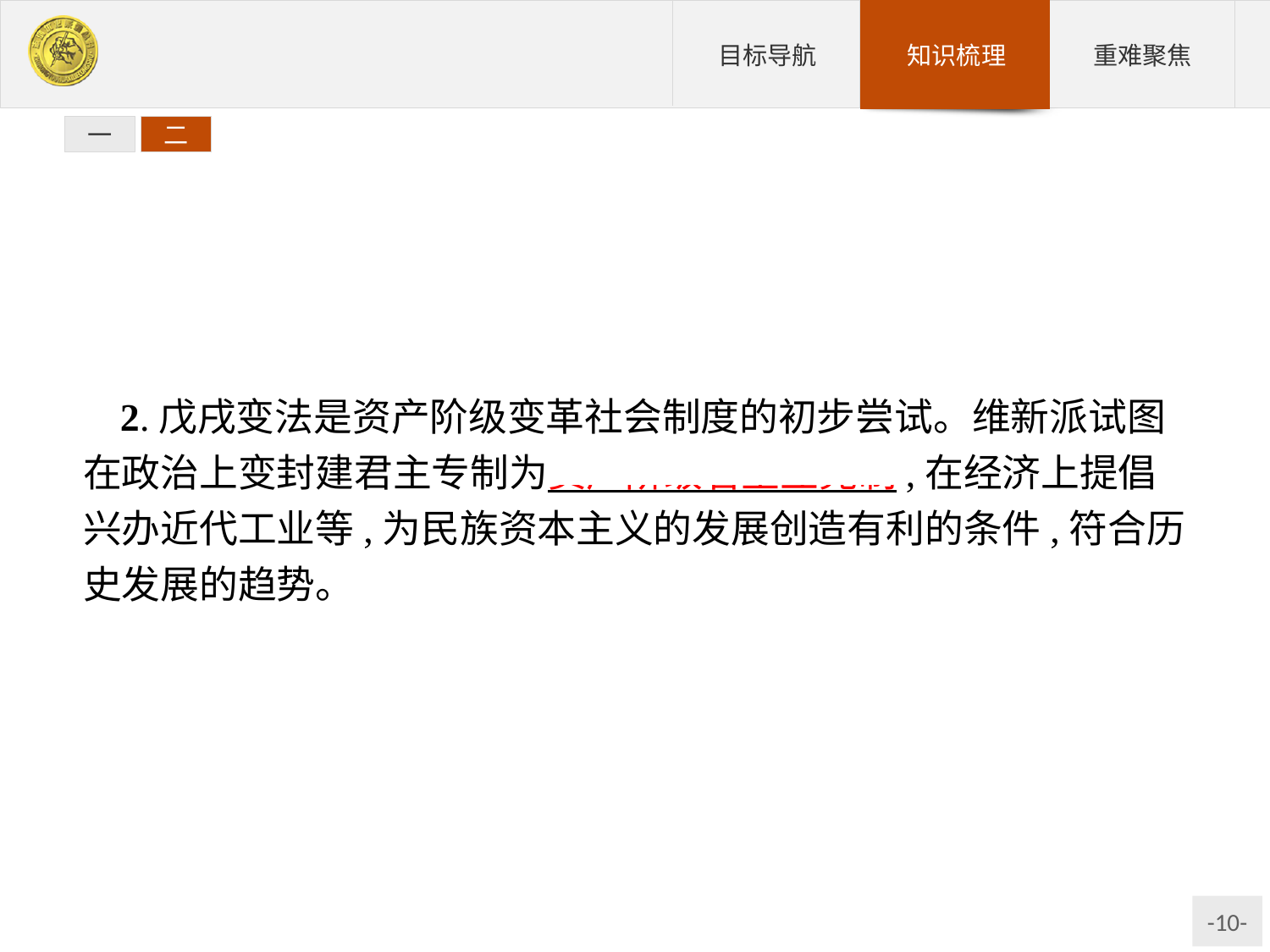

一
二
2.戊戌变法是资产阶级变革社会制度的初步尝试。维新派试图在政治上变封建君主专制为资产阶级君主立宪制,在经济上提倡兴办近代工业等,为民族资本主义的发展创造有利的条件,符合历史发展的趋势。